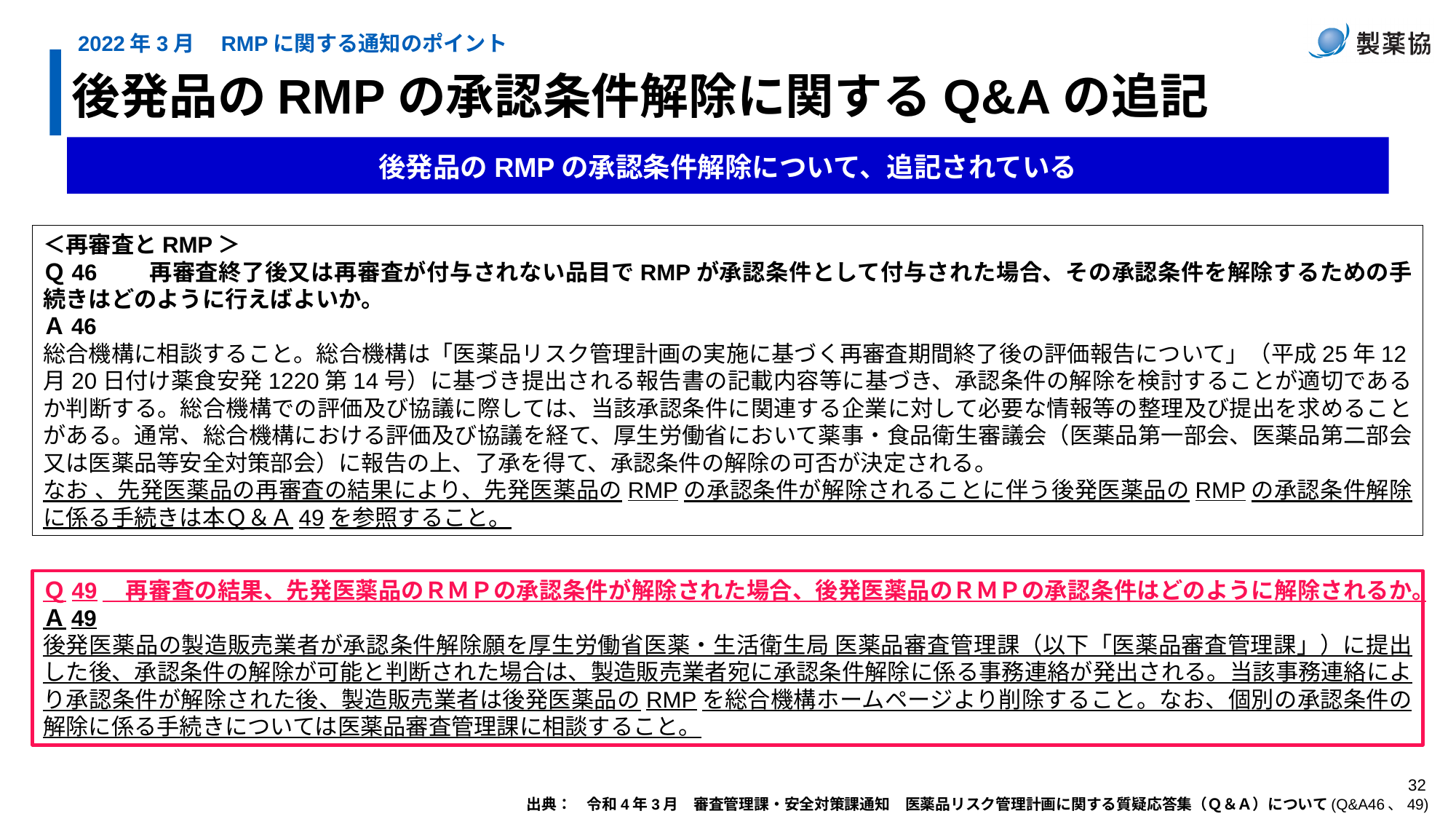

2022年3月　RMPに関する通知のポイント
後発品のRMPの承認条件解除に関するQ&Aの追記
後発品のRMPの承認条件解除について、追記されている
＜再審査とRMP＞
Ｑ46　　再審査終了後又は再審査が付与されない品目でRMPが承認条件として付与された場合、その承認条件を解除するための手続きはどのように行えばよいか。
Ａ46
総合機構に相談すること。総合機構は「医薬品リスク管理計画の実施に基づく再審査期間終了後の評価報告について」（平成25年12月20日付け薬食安発1220第14号）に基づき提出される報告書の記載内容等に基づき、承認条件の解除を検討することが適切であるか判断する。総合機構での評価及び協議に際しては、当該承認条件に関連する企業に対して必要な情報等の整理及び提出を求めることがある。通常、総合機構における評価及び協議を経て、厚生労働省において薬事・食品衛生審議会（医薬品第一部会、医薬品第二部会又は医薬品等安全対策部会）に報告の上、了承を得て、承認条件の解除の可否が決定される。
なお 、先発医薬品の再審査の結果により、先発医薬品のRMPの承認条件が解除されることに伴う後発医薬品のRMPの承認条件解除に係る手続きは本Ｑ＆Ａ49を参照すること。
Ｑ49　再審査の結果、先発医薬品のＲＭＰの承認条件が解除された場合、後発医薬品のＲＭＰの承認条件はどのように解除されるか。
Ａ49
後発医薬品の製造販売業者が承認条件解除願を厚生労働省医薬・生活衛生局 医薬品審査管理課（以下「医薬品審査管理課」）に提出した後、承認条件の解除が可能と判断された場合は、製造販売業者宛に承認条件解除に係る事務連絡が発出される。当該事務連絡により承認条件が解除された後、製造販売業者は後発医薬品のRMPを総合機構ホームページより削除すること。なお、個別の承認条件の解除に係る手続きについては医薬品審査管理課に相談すること。
出典：　令和4年3月　審査管理課・安全対策課通知　医薬品リスク管理計画に関する質疑応答集（Ｑ＆Ａ）について(Q&A46、49)